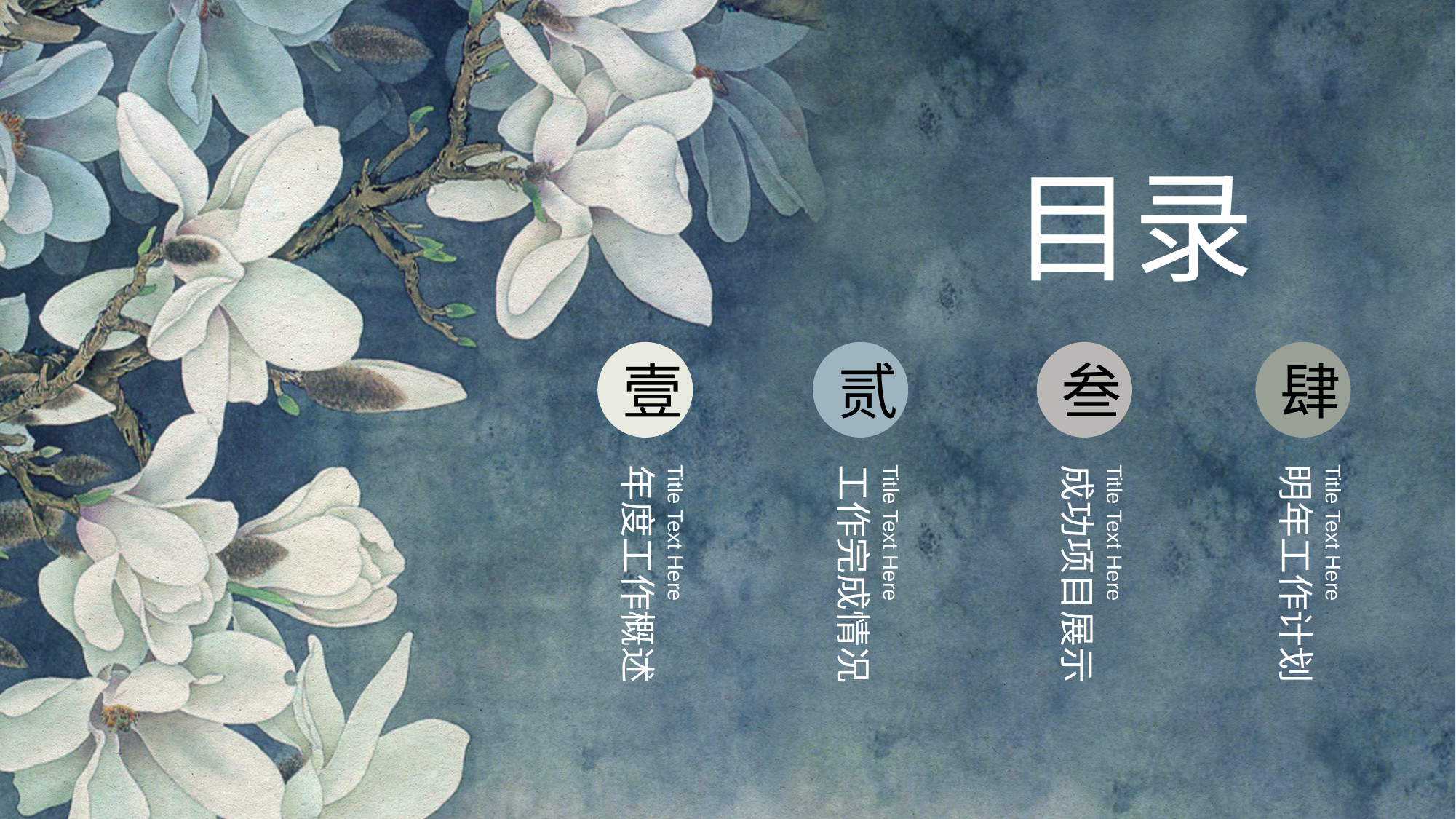

目录
壹
贰
叁
肆
Title Text Here
Title Text Here
Title Text Here
Title Text Here
工作完成情况
成功项目展示
年度工作概述
明年工作计划